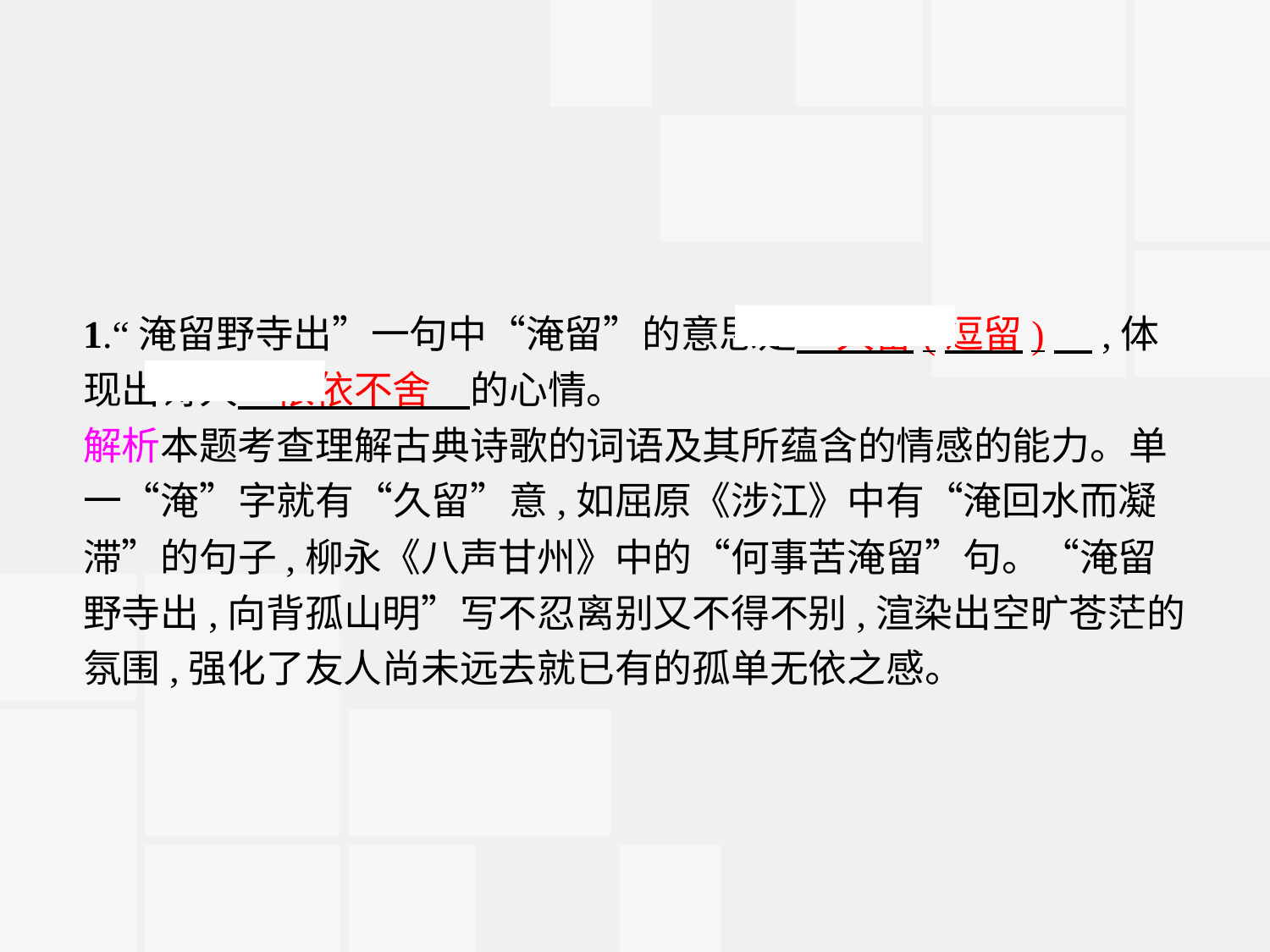

1.“淹留野寺出”一句中“淹留”的意思是　久留(逗留)　,体现出诗人　依依不舍　的心情。
解析本题考查理解古典诗歌的词语及其所蕴含的情感的能力。单一“淹”字就有“久留”意,如屈原《涉江》中有“淹回水而凝滞”的句子,柳永《八声甘州》中的“何事苦淹留”句。“淹留野寺出,向背孤山明”写不忍离别又不得不别,渲染出空旷苍茫的氛围,强化了友人尚未远去就已有的孤单无依之感。